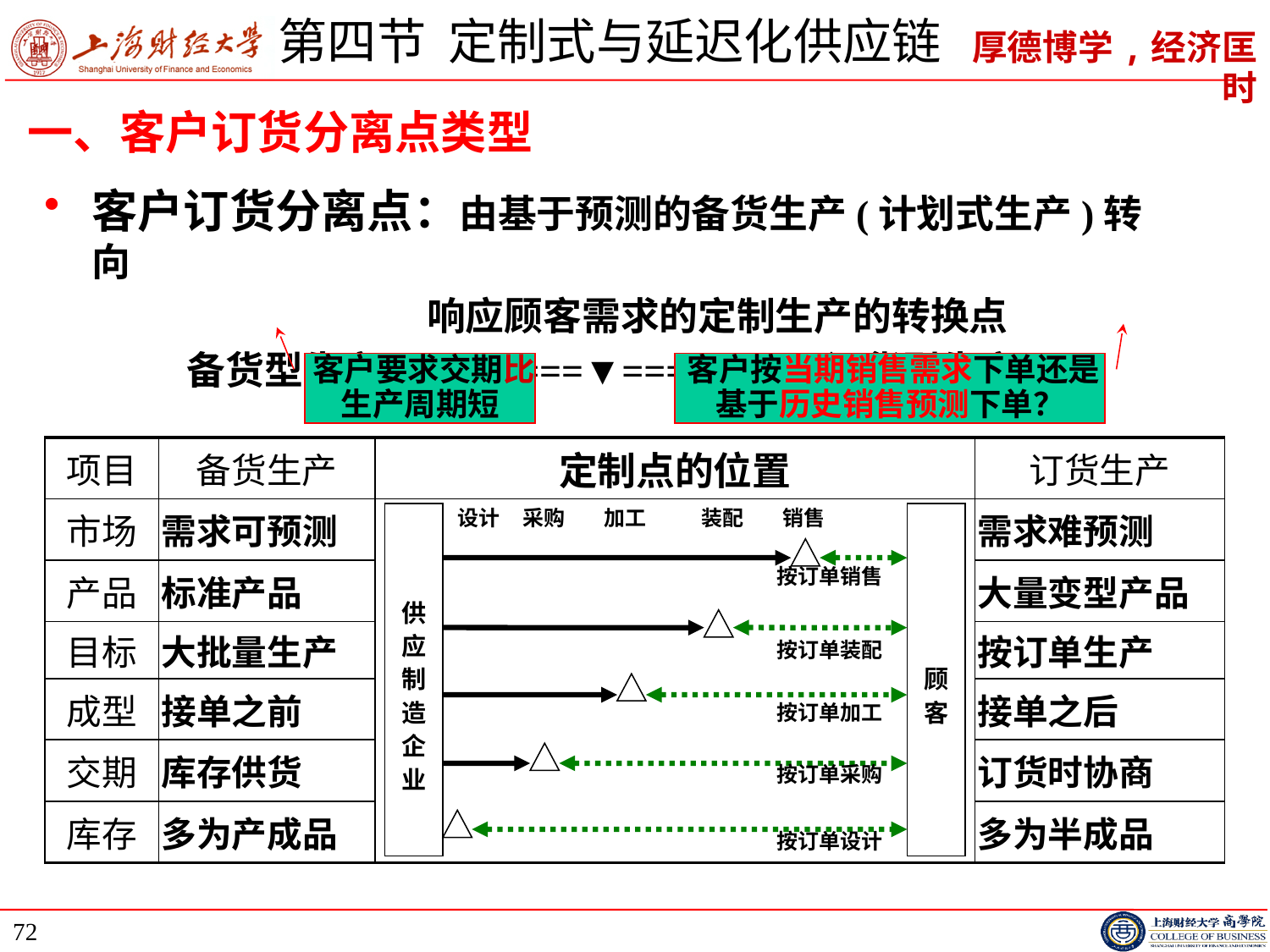

# 第四节  定制式与延迟化供应链
一、客户订货分离点类型

客户订货分离点：由基于预测的备货生产(计划式生产)转向
                                          响应顾客需求的定制生产的转换点
               备货型生产          ＜===▼===＞          订货型生产
客户要求交期比生产周期短
客户按当期销售需求下单还是基于历史销售预测下单？
| 项目 | 备货生产 | 定制点的位置 | 订货生产 |
| --- | --- | --- | --- |
| 市场 | 需求可预测 |  | 需求难预测 |
| 产品 | 标准产品 |  | 大量变型产品 |
| 目标 | 大批量生产 |  | 按订单生产 |
| 成型 | 接单之前 |  | 接单之后 |
| 交期 | 库存供货 |  | 订货时协商 |
| 库存 | 多为产成品 |  | 多为半成品 |

供
应
制
造
企
业
设计
采购
加工
装配
销售

顾
客

按订单销售

按订单装配

按订单加工

按订单采购

按订单设计
72